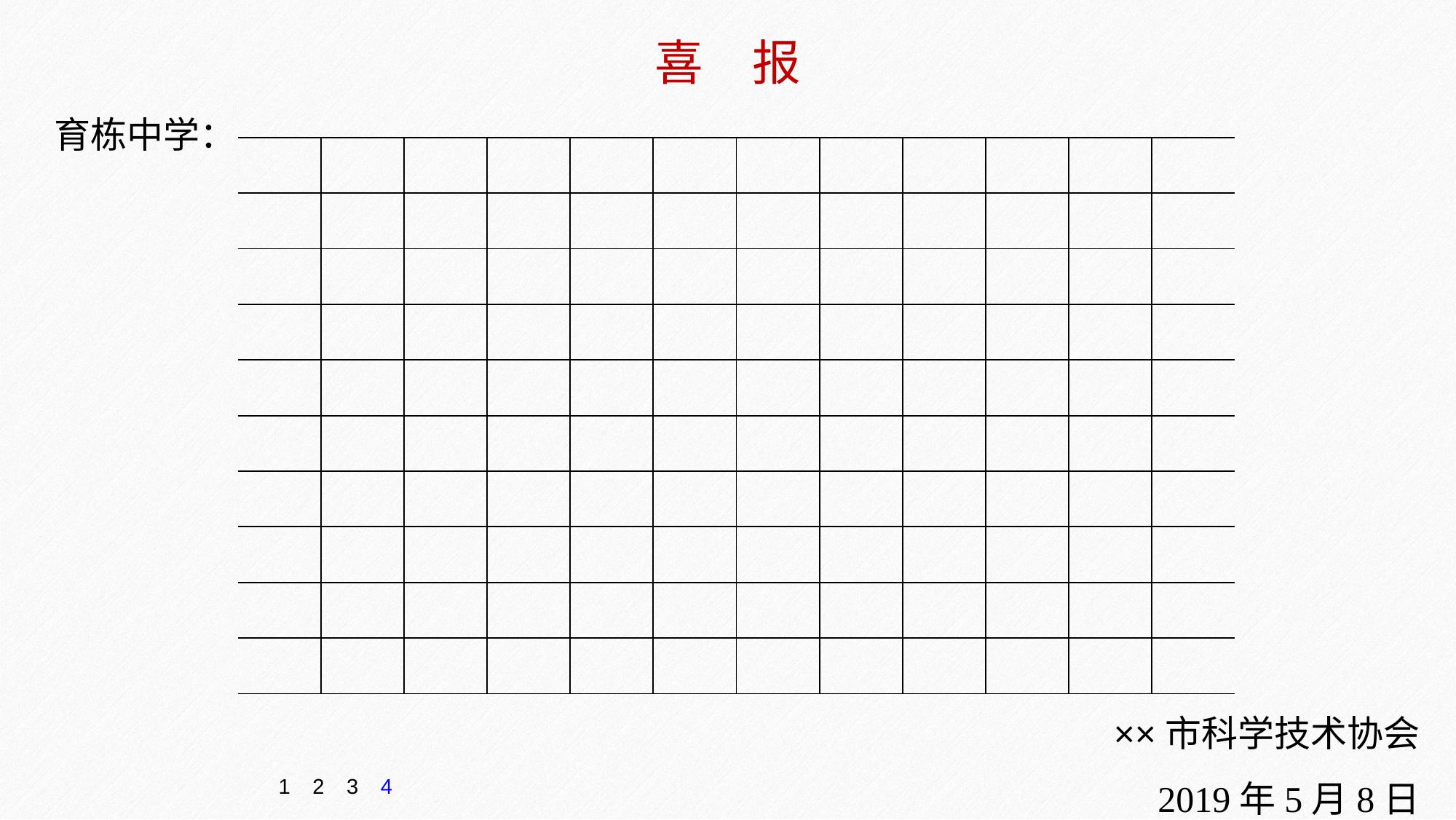

喜　报
育栋中学：
|  |  |  |  |  |  |  |  |  |  |  |  |
| --- | --- | --- | --- | --- | --- | --- | --- | --- | --- | --- | --- |
|  |  |  |  |  |  |  |  |  |  |  |  |
|  |  |  |  |  |  |  |  |  |  |  |  |
|  |  |  |  |  |  |  |  |  |  |  |  |
|  |  |  |  |  |  |  |  |  |  |  |  |
|  |  |  |  |  |  |  |  |  |  |  |  |
|  |  |  |  |  |  |  |  |  |  |  |  |
|  |  |  |  |  |  |  |  |  |  |  |  |
|  |  |  |  |  |  |  |  |  |  |  |  |
|  |  |  |  |  |  |  |  |  |  |  |  |
××市科学技术协会
2019年5月8日
1
2
3
4